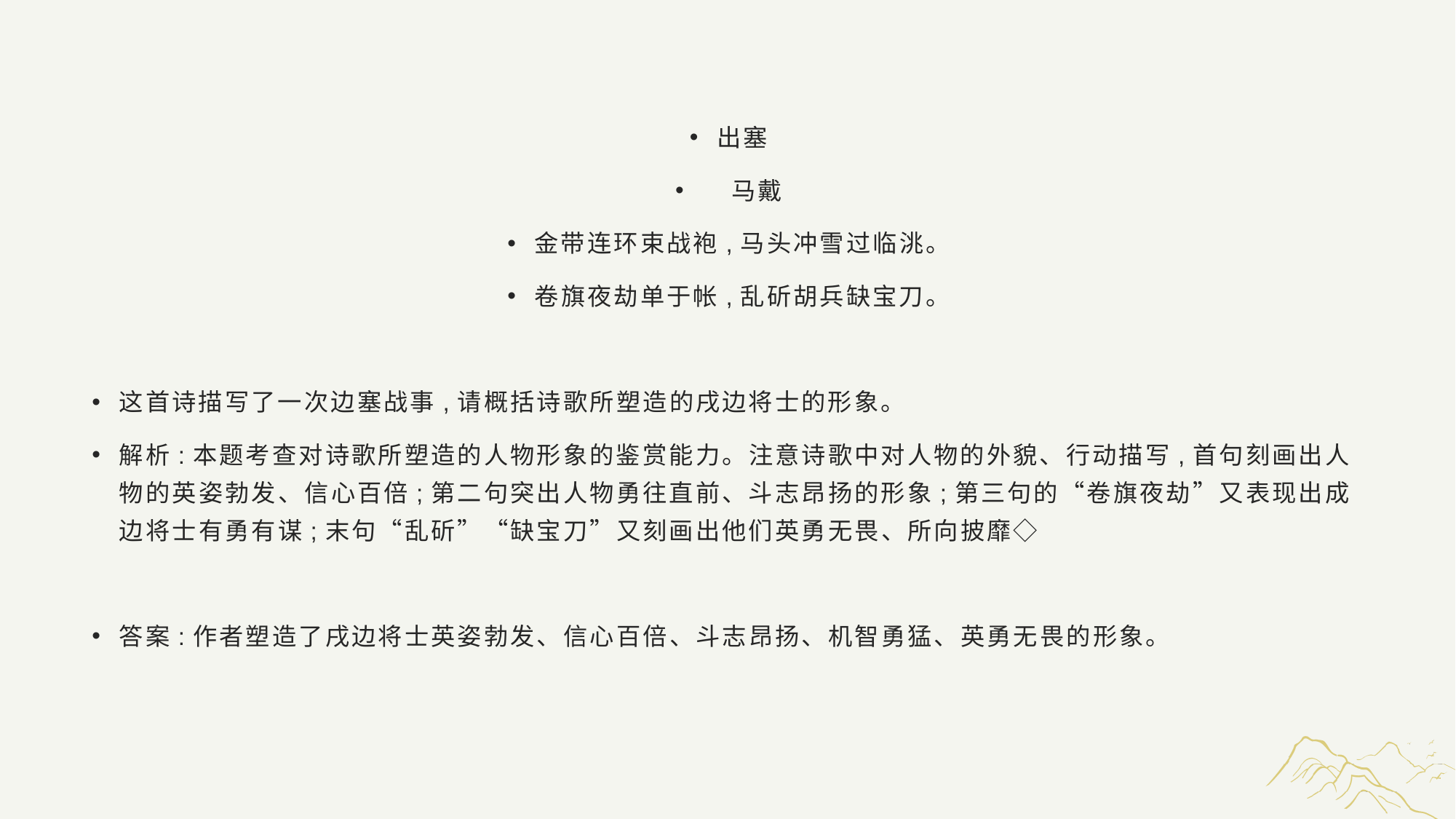

#
出塞
   马戴
金带连环束战袍,马头冲雪过临洮。
卷旗夜劫单于帐,乱斫胡兵缺宝刀。

这首诗描写了一次边塞战事,请概括诗歌所塑造的戌边将士的形象。
解析:本题考查对诗歌所塑造的人物形象的鉴赏能力。注意诗歌中对人物的外貌、行动描写,首句刻画出人物的英姿勃发、信心百倍;第二句突出人物勇往直前、斗志昂扬的形象;第三句的“卷旗夜劫”又表现出成边将士有勇有谋;末句“乱斫”“缺宝刀”又刻画出他们英勇无畏、所向披靡◇

答案:作者塑造了戌边将士英姿勃发、信心百倍、斗志昂扬、机智勇猛、英勇无畏的形象。